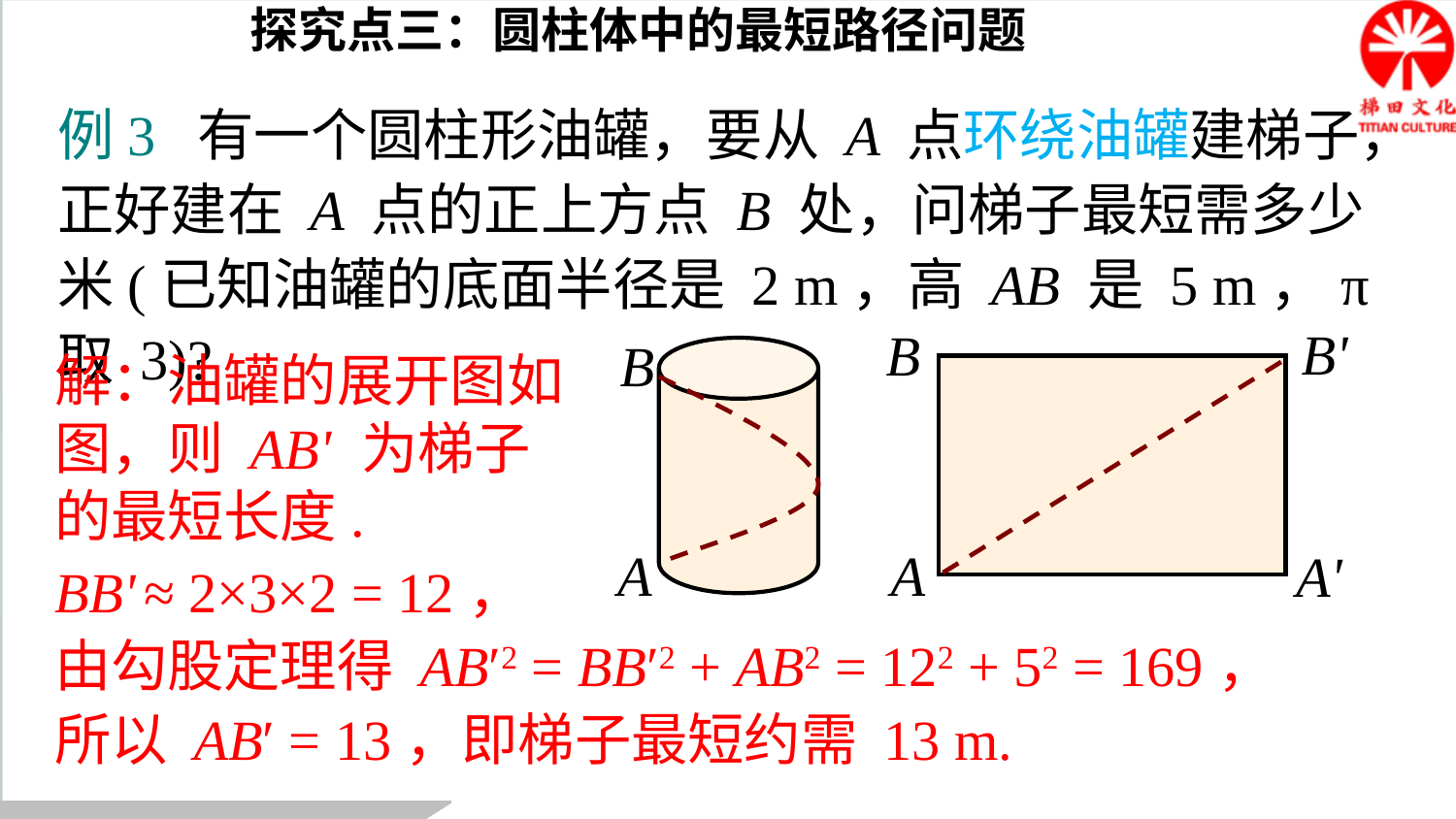

探究点三：圆柱体中的最短路径问题
例3  有一个圆柱形油罐，要从 A 点环绕油罐建梯子，正好建在 A 点的正上方点 B 处，问梯子最短需多少米(已知油罐的底面半径是 2 m，高 AB 是 5 m，π 取 3)?
B'
B
B
解：油罐的展开图如图，则 AB'  为梯子的最短长度.

A
A
A'
BB' ≈ 2×3×2 = 12，
由勾股定理得 AB′2 = BB′2 + AB2 = 122 + 52 = 169，
所以 AB′ = 13，即梯子最短约需 13 m.